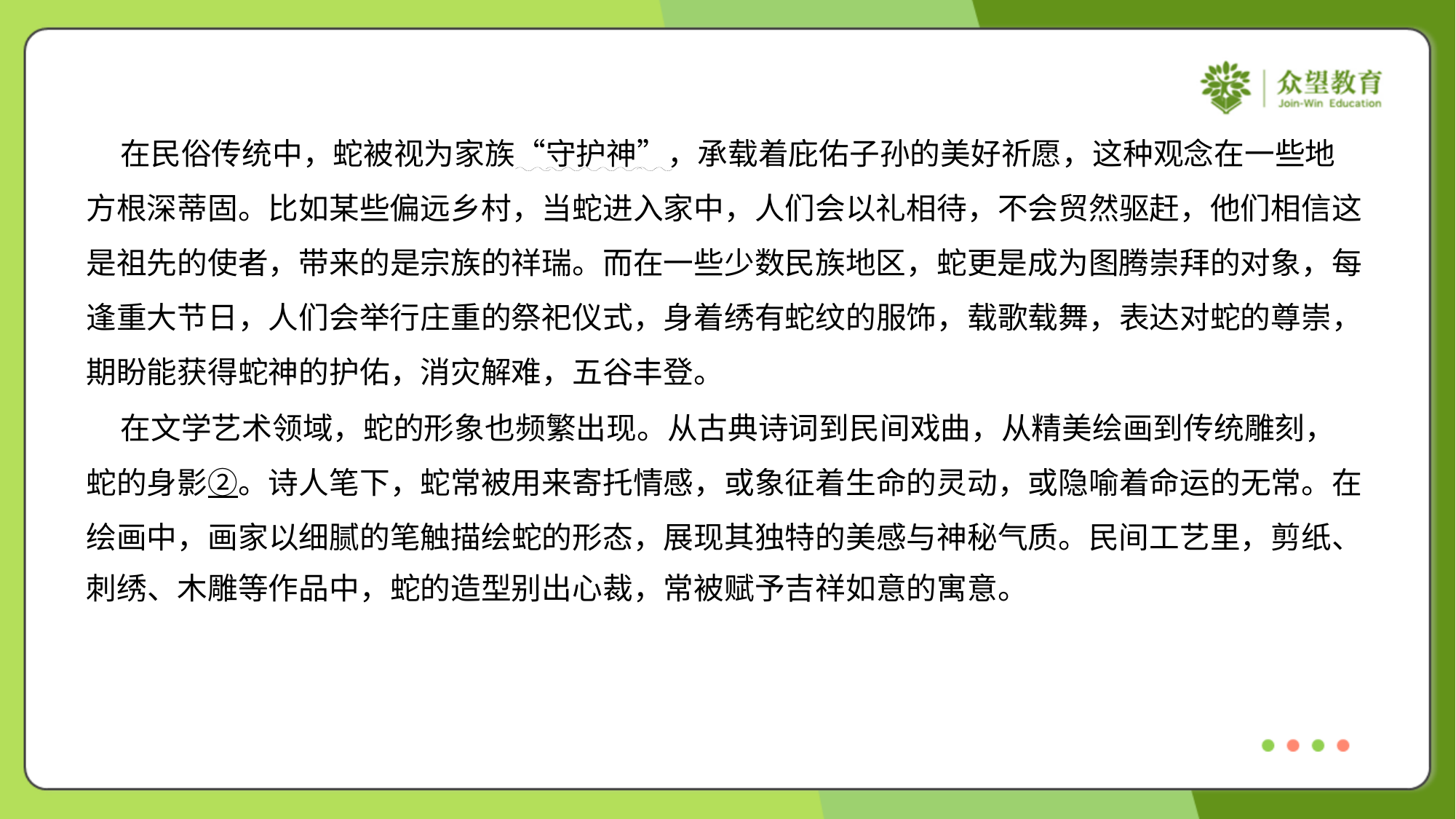

在民俗传统中，蛇被视为家族“守护神”，承载着庇佑子孙的美好祈愿，这种观念在一些地
方根深蒂固。比如某些偏远乡村，当蛇进入家中，人们会以礼相待，不会贸然驱赶，他们相信这
是祖先的使者，带来的是宗族的祥瑞。而在一些少数民族地区，蛇更是成为图腾崇拜的对象，每
逢重大节日，人们会举行庄重的祭祀仪式，身着绣有蛇纹的服饰，载歌载舞，表达对蛇的尊崇，
期盼能获得蛇神的护佑，消灾解难，五谷丰登。
    在文学艺术领域，蛇的形象也频繁出现。从古典诗词到民间戏曲，从精美绘画到传统雕刻，
蛇的身影②。诗人笔下，蛇常被用来寄托情感，或象征着生命的灵动，或隐喻着命运的无常。在
绘画中，画家以细腻的笔触描绘蛇的形态，展现其独特的美感与神秘气质。民间工艺里，剪纸、
刺绣、木雕等作品中，蛇的造型别出心裁，常被赋予吉祥如意的寓意。